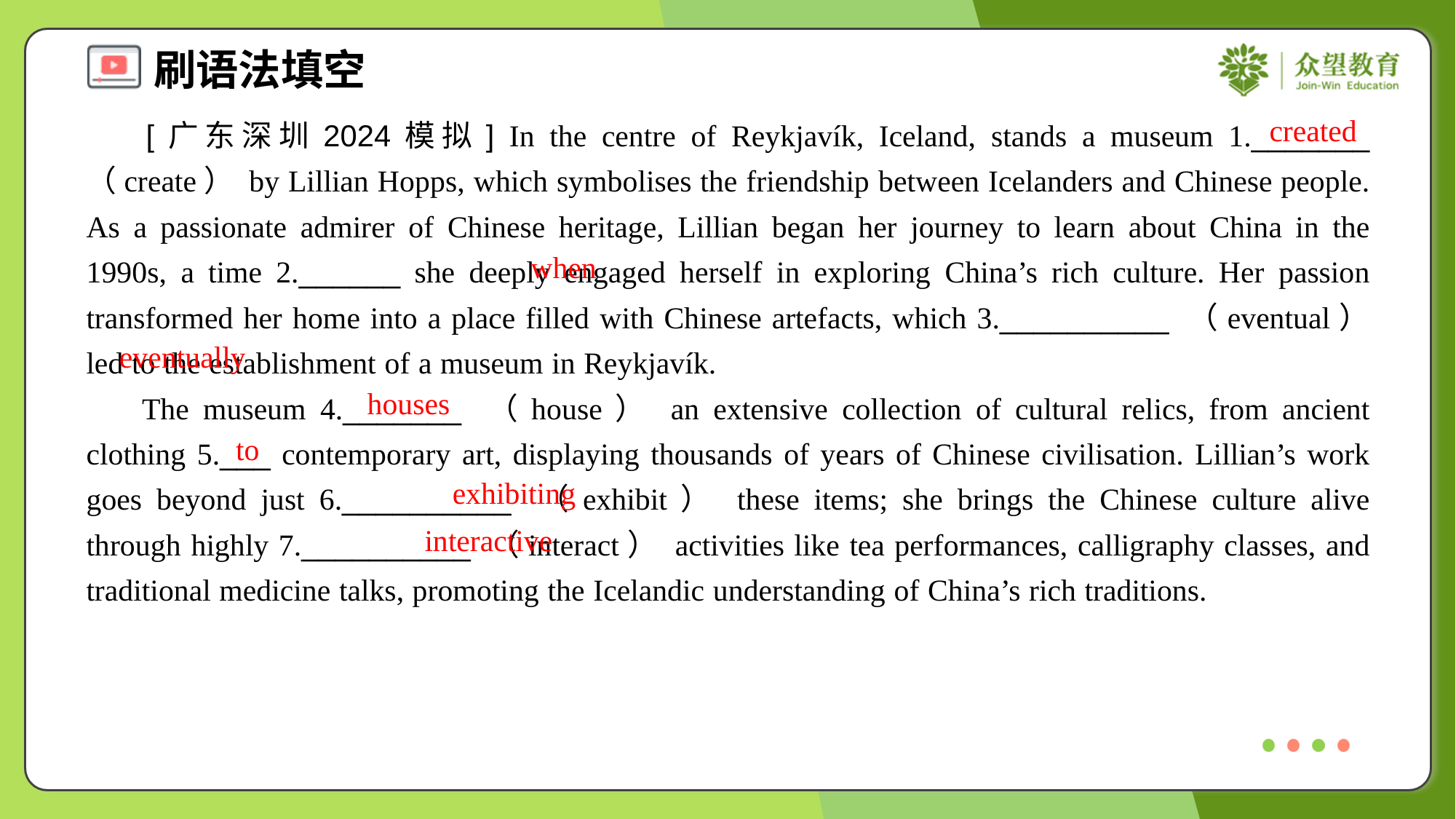

created
    [广东深圳2024模拟] In the centre of Reykjavík, Iceland, stands a museum 1._______ （create） by Lillian Hopps, which symbolises the friendship between Icelanders and Chinese people. As a passionate admirer of Chinese heritage, Lillian began her journey to learn about China in the 1990s, a time 2.______ she deeply engaged herself in exploring China’s rich culture. Her passion transformed her home into a place filled with Chinese artefacts, which 3.__________ （eventual） led to the establishment of a museum in Reykjavík.
    The museum 4._______ （house） an extensive collection of cultural relics, from ancient clothing 5.___ contemporary art, displaying thousands of years of Chinese civilisation. Lillian’s work goes beyond just 6.__________ （exhibit） these items; she brings the Chinese culture alive through highly 7.__________ （interact） activities like tea performances, calligraphy classes, and traditional medicine talks, promoting the Icelandic understanding of China’s rich traditions.

when
eventually
houses
to
exhibiting
interactive